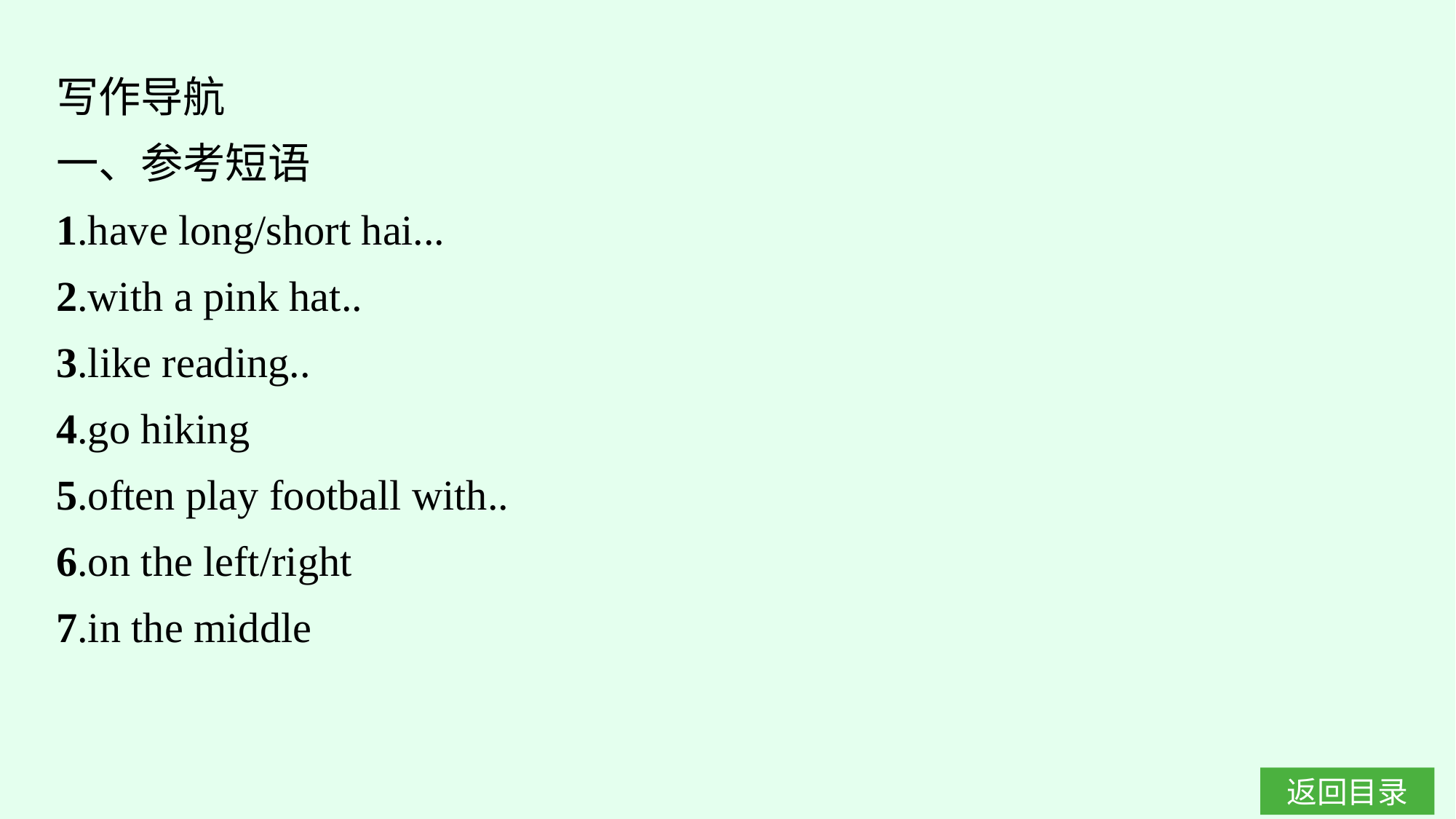

写作导航
一、参考短语
1.have long/short hai...
2.with a pink hat..
3.like reading..
4.go hiking
5.often play football with..
6.on the left/right
7.in the middle